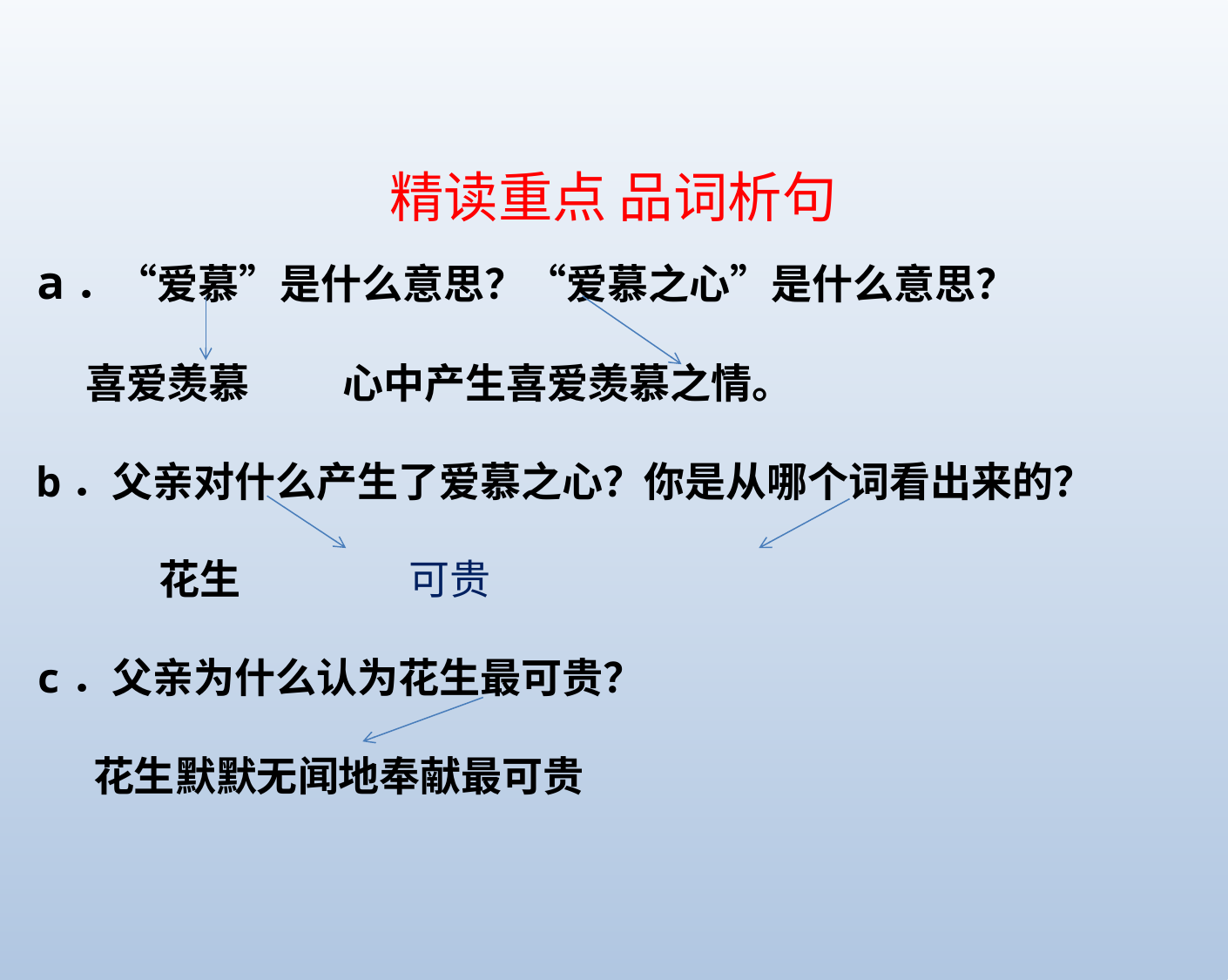

精读重点 品词析句
a．“爱慕”是什么意思？“爱慕之心”是什么意思？

   喜爱羡慕          心中产生喜爱羡慕之情。

b．父亲对什么产生了爱慕之心？你是从哪个词看出来的？

            花生                  可贵

c．父亲为什么认为花生最可贵？

     花生默默无闻地奉献最可贵